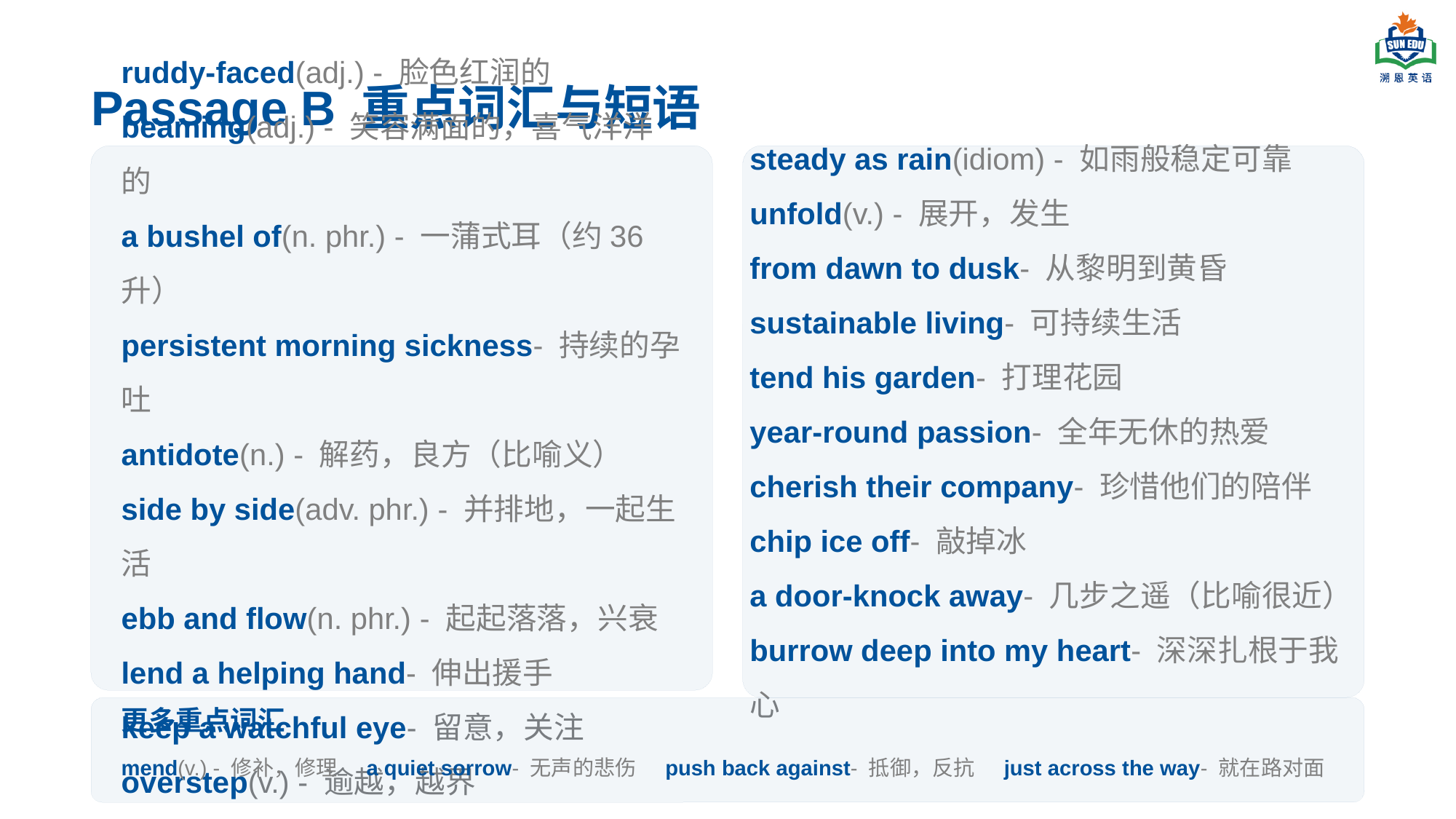

Passage B 重点词汇与短语

steady as rain(idiom) - 如雨般稳定可靠
unfold(v.) - 展开，发生
from dawn to dusk- 从黎明到黄昏
sustainable living- 可持续生活
tend his garden- 打理花园
year-round passion- 全年无休的热爱
cherish their company- 珍惜他们的陪伴
chip ice off- 敲掉冰
a door-knock away- 几步之遥（比喻很近）
burrow deep into my heart- 深深扎根于我心
ruddy-faced(adj.) - 脸色红润的
beaming(adj.) - 笑容满面的，喜气洋洋的
a bushel of(n. phr.) - 一蒲式耳（约36升）
persistent morning sickness- 持续的孕吐
antidote(n.) - 解药，良方（比喻义）
side by side(adv. phr.) - 并排地，一起生活
ebb and flow(n. phr.) - 起起落落，兴衰
lend a helping hand- 伸出援手
keep a watchful eye- 留意，关注
overstep(v.) - 逾越，越界
更多重点词汇

mend(v.) - 修补，修理     a quiet sorrow- 无声的悲伤     push back against- 抵御，反抗     just across the way- 就在路对面